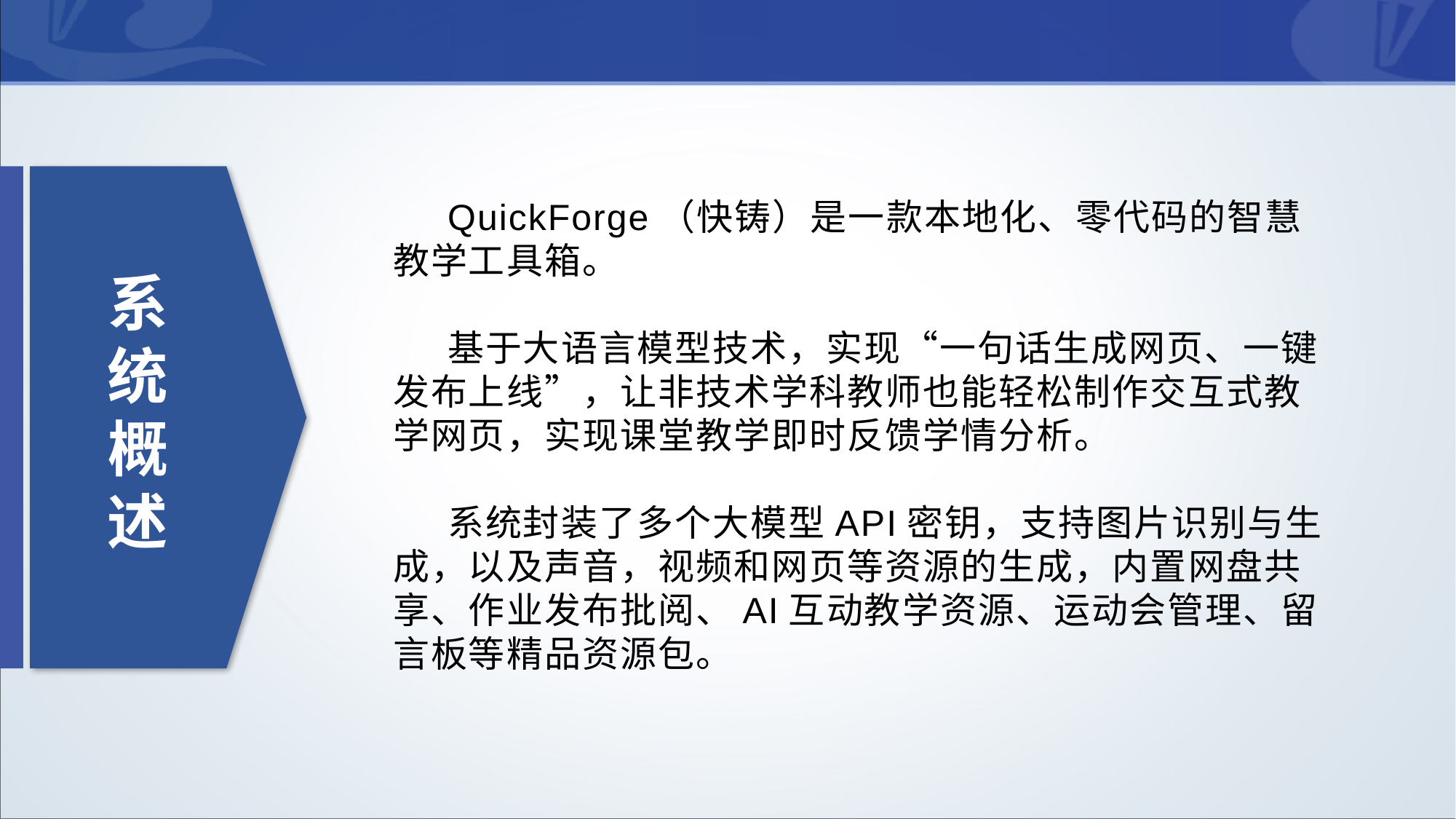

系统
概述
QuickForge（快铸）是一款本地化、零代码的智慧教学工具箱。

基于大语言模型技术，实现“一句话生成网页、一键发布上线”，让非技术学科教师也能轻松制作交互式教学网页，实现课堂教学即时反馈学情分析。

系统封装了多个大模型API密钥，支持图片识别与生成，以及声音，视频和网页等资源的生成，内置网盘共享、作业发布批阅、AI互动教学资源、运动会管理、留言板等精品资源包。